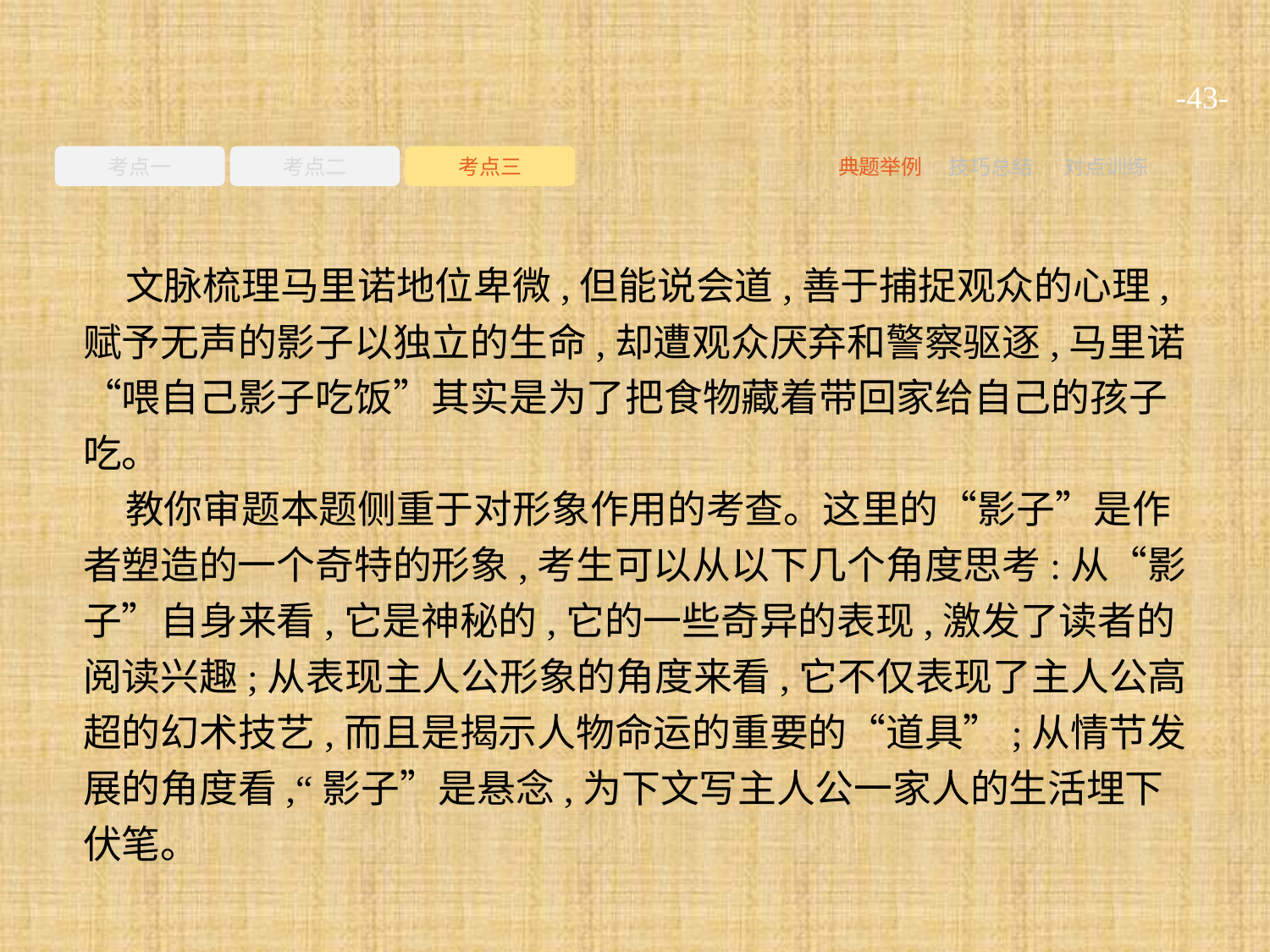

-43-
考点一
考点二
考点三
典题举例
技巧总结
对点训练
文脉梳理马里诺地位卑微,但能说会道,善于捕捉观众的心理,赋予无声的影子以独立的生命,却遭观众厌弃和警察驱逐,马里诺“喂自己影子吃饭”其实是为了把食物藏着带回家给自己的孩子吃。
教你审题本题侧重于对形象作用的考查。这里的“影子”是作者塑造的一个奇特的形象,考生可以从以下几个角度思考:从“影子”自身来看,它是神秘的,它的一些奇异的表现,激发了读者的阅读兴趣;从表现主人公形象的角度来看,它不仅表现了主人公高超的幻术技艺,而且是揭示人物命运的重要的“道具”;从情节发展的角度看,“影子”是悬念,为下文写主人公一家人的生活埋下伏笔。